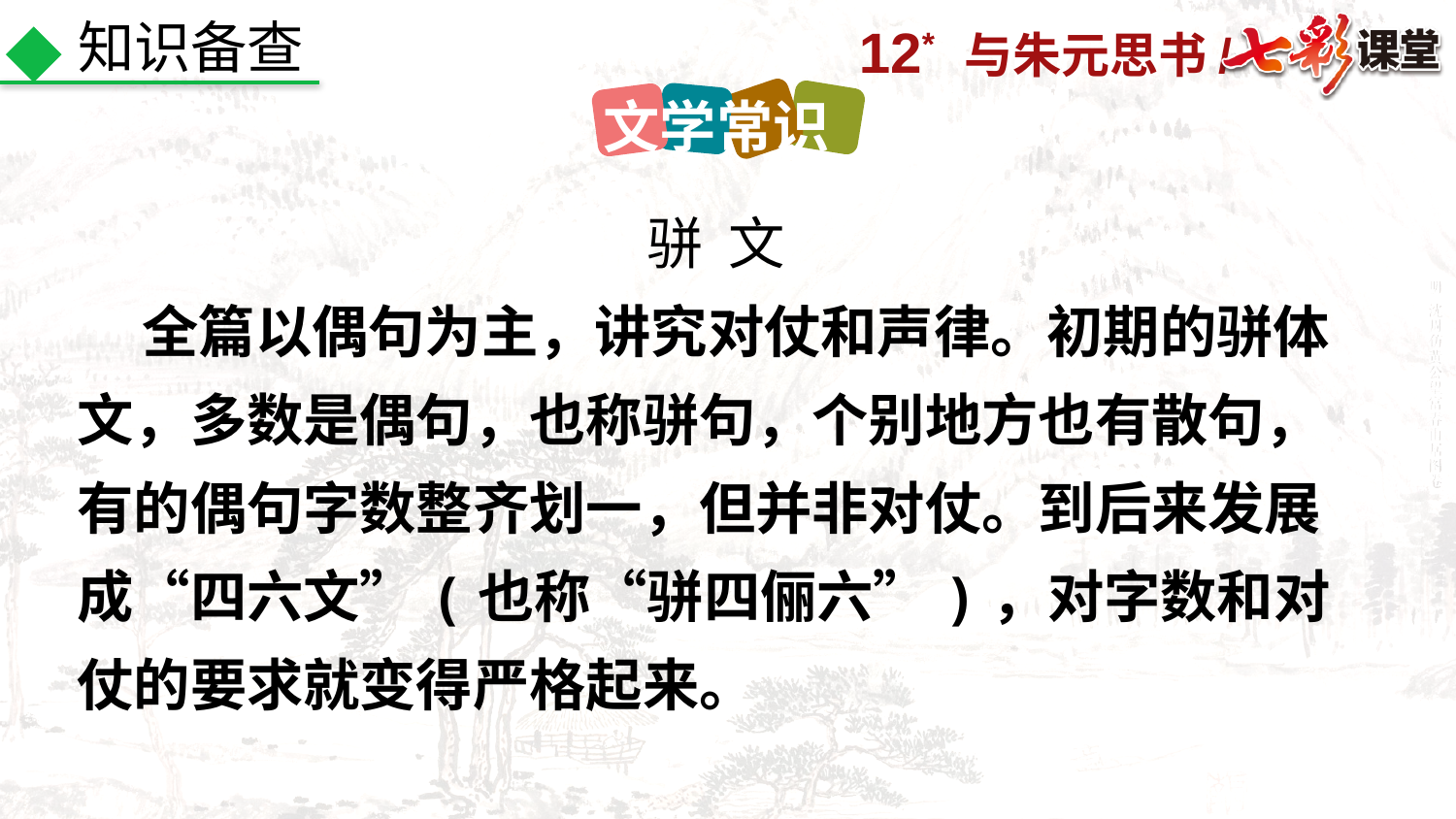

知识备查

文学常识

骈  文
    全篇以偶句为主，讲究对仗和声律。初期的骈体文，多数是偶句，也称骈句，个别地方也有散句，有的偶句字数整齐划一，但并非对仗。到后来发展成“四六文”(也称“骈四俪六”)，对字数和对仗的要求就变得严格起来。